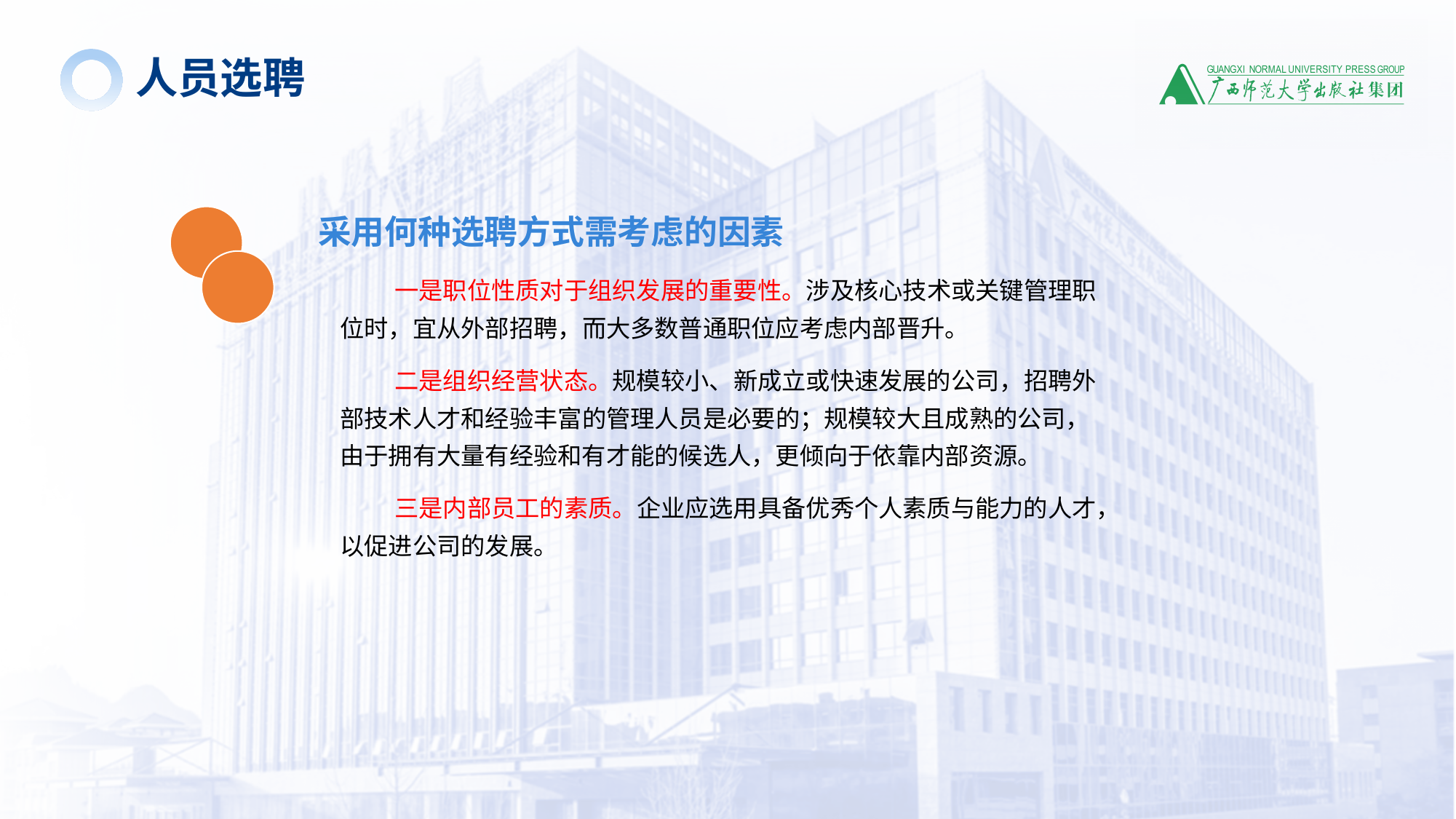

人员选聘

采用何种选聘方式需考虑的因素

一是职位性质对于组织发展的重要性。涉及核心技术或关键管理职位时，宜从外部招聘，而大多数普通职位应考虑内部晋升。

二是组织经营状态。规模较小、新成立或快速发展的公司，招聘外部技术人才和经验丰富的管理人员是必要的；规模较大且成熟的公司，由于拥有大量有经验和有才能的候选人，更倾向于依靠内部资源。

三是内部员工的素质。企业应选用具备优秀个人素质与能力的人才，以促进公司的发展。